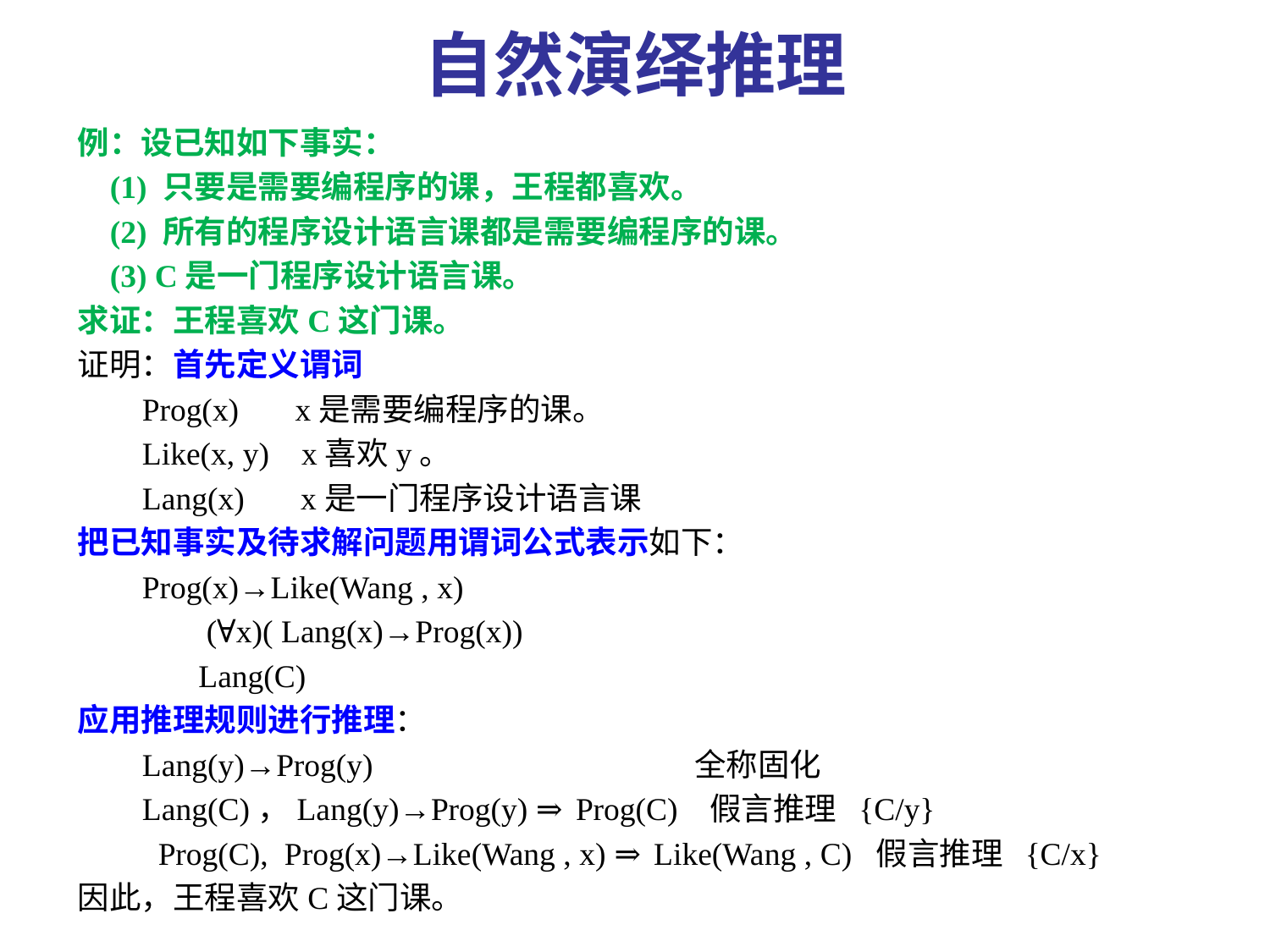

# 自然演绎推理
例：设已知如下事实：
    (1) 只要是需要编程序的课，王程都喜欢。
    (2) 所有的程序设计语言课都是需要编程序的课。
    (3) C是一门程序设计语言课。
求证：王程喜欢C这门课。
证明：首先定义谓词
        Prog(x)       x是需要编程序的课。
        Like(x, y)    x喜欢y。
        Lang(x)       x是一门程序设计语言课
把已知事实及待求解问题用谓词公式表示如下：
        Prog(x)→Like(Wang , x)
                (∀x)( Lang(x)→Prog(x))
               Lang(C)
应用推理规则进行推理：
        Lang(y)→Prog(y)                                       全称固化
        Lang(C)，Lang(y)→Prog(y) ⇒ Prog(C)   假言推理  {C/y}
          Prog(C),  Prog(x)→Like(Wang , x) ⇒ Like(Wang , C)  假言推理  {C/x}
因此，王程喜欢C这门课。